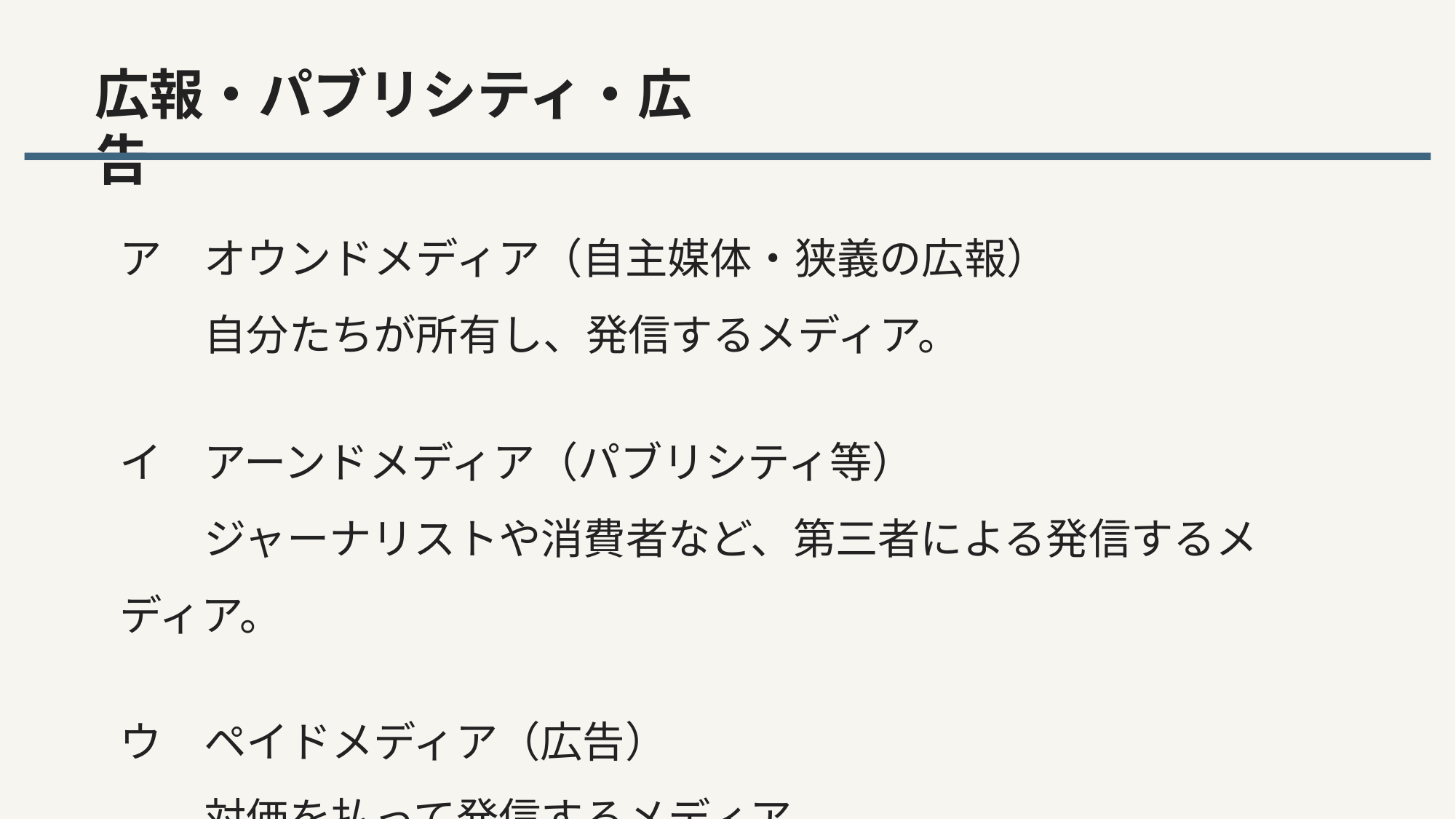

広報・パブリシティ・広告

ア　オウンドメディア（自主媒体・狭義の広報）
　　自分たちが所有し、発信するメディア。

イ　アーンドメディア（パブリシティ等）
　　ジャーナリストや消費者など、第三者による発信するメディア。

ウ　ペイドメディア（広告）
　　対価を払って発信するメディア。